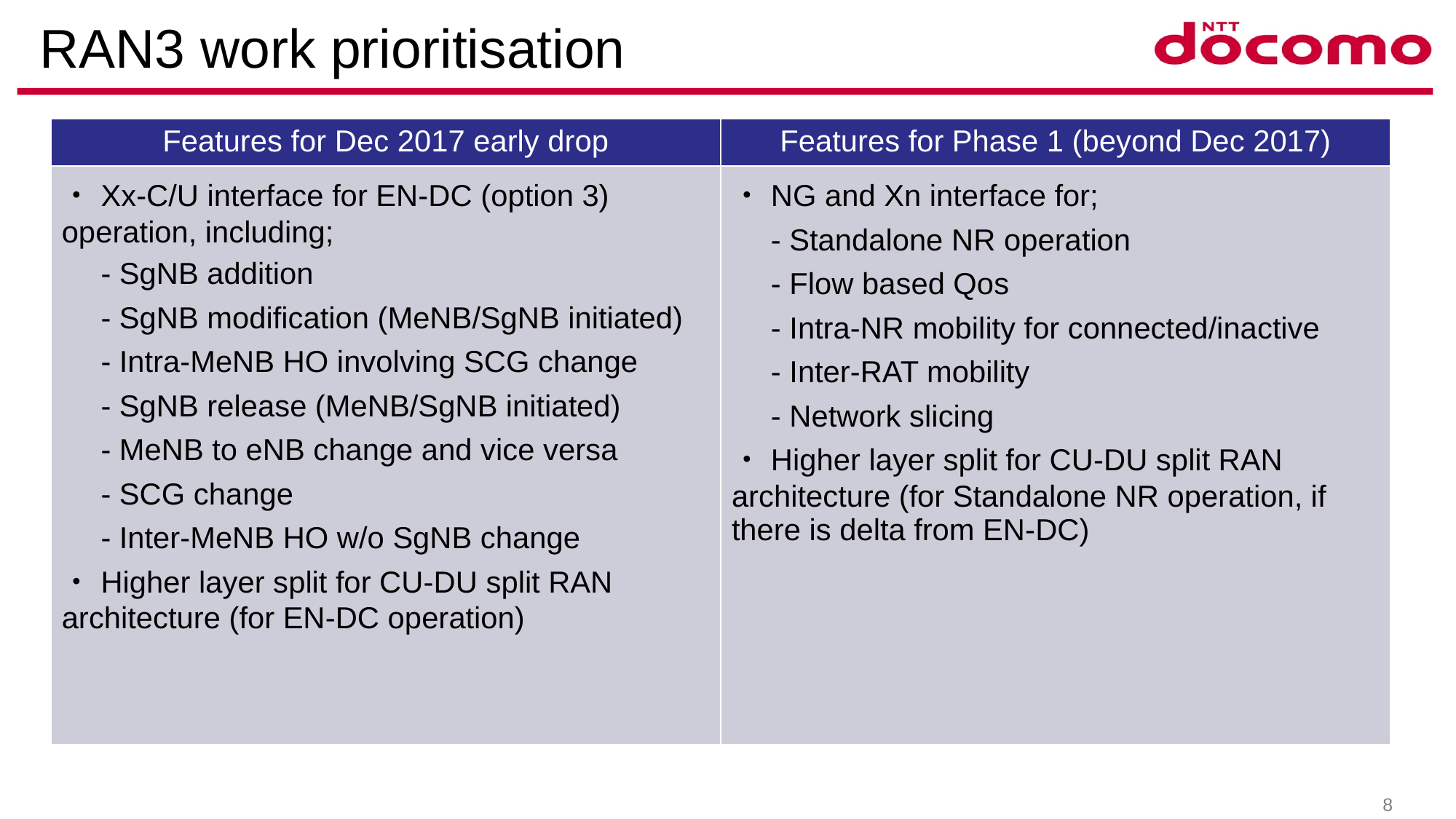

# RAN3 work prioritisation
| Features for Dec 2017 early drop | Features for Phase 1 (beyond Dec 2017) |
| --- | --- |
| ・Xx-C/U interface for EN-DC (option 3) operation, including; 　- SgNB addition 　- SgNB modification (MeNB/SgNB initiated) 　- Intra-MeNB HO involving SCG change 　- SgNB release (MeNB/SgNB initiated) 　- MeNB to eNB change and vice versa 　- SCG change 　- Inter-MeNB HO w/o SgNB change ・Higher layer split for CU-DU split RAN architecture (for EN-DC operation) | ・NG and Xn interface for; 　- Standalone NR operation 　- Flow based Qos 　- Intra-NR mobility for connected/inactive 　- Inter-RAT mobility 　- Network slicing ・Higher layer split for CU-DU split RAN architecture (for Standalone NR operation, if there is delta from EN-DC) |